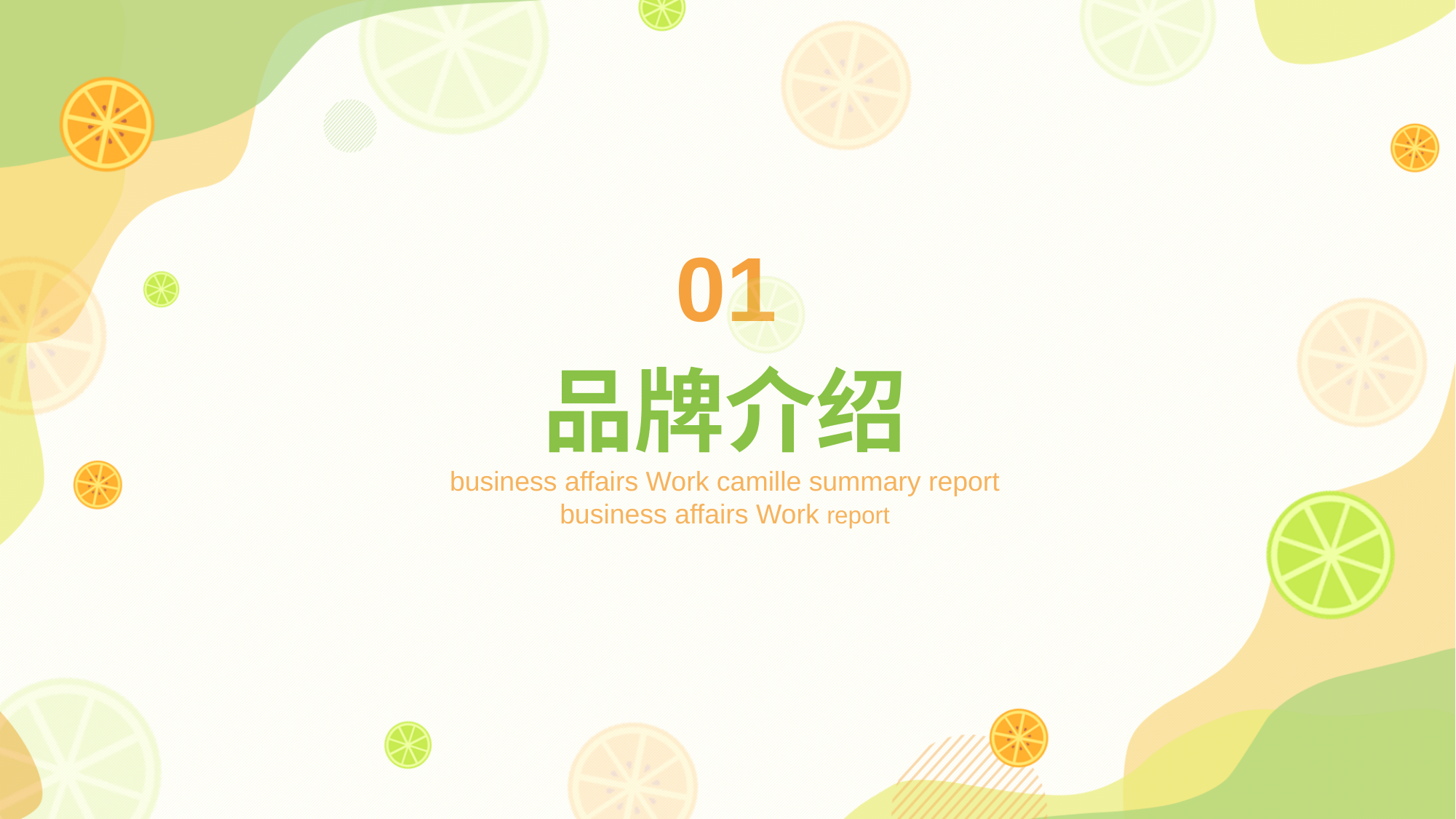

01

品牌介绍
business affairs Work camille summary report business affairs Work report